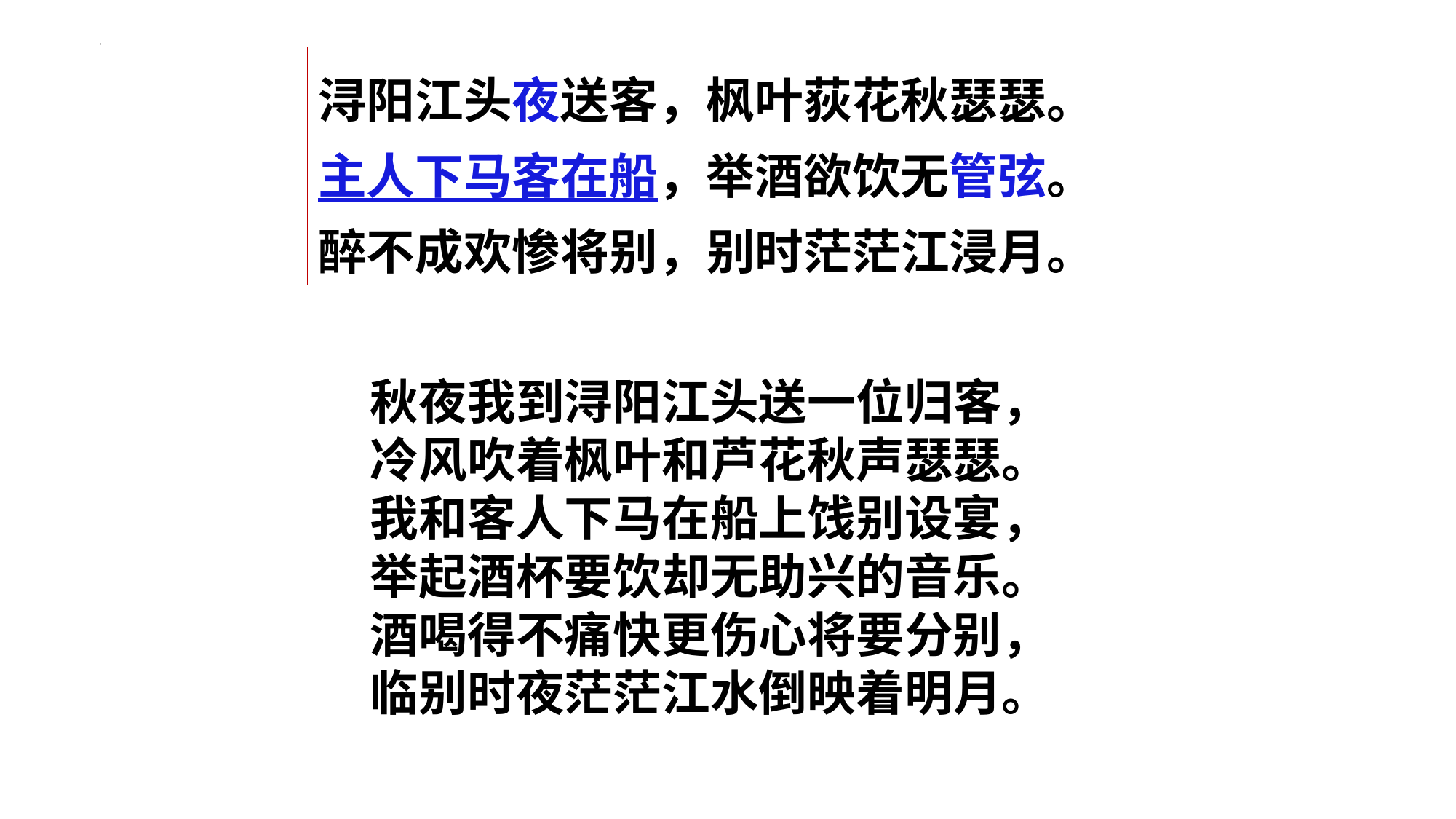

浔阳江头夜送客，枫叶荻花秋瑟瑟。
主人下马客在船，举酒欲饮无管弦。
醉不成欢惨将别，别时茫茫江浸月。
秋夜我到浔阳江头送一位归客，冷风吹着枫叶和芦花秋声瑟瑟。我和客人下马在船上饯别设宴，举起酒杯要饮却无助兴的音乐。酒喝得不痛快更伤心将要分别，临别时夜茫茫江水倒映着明月。